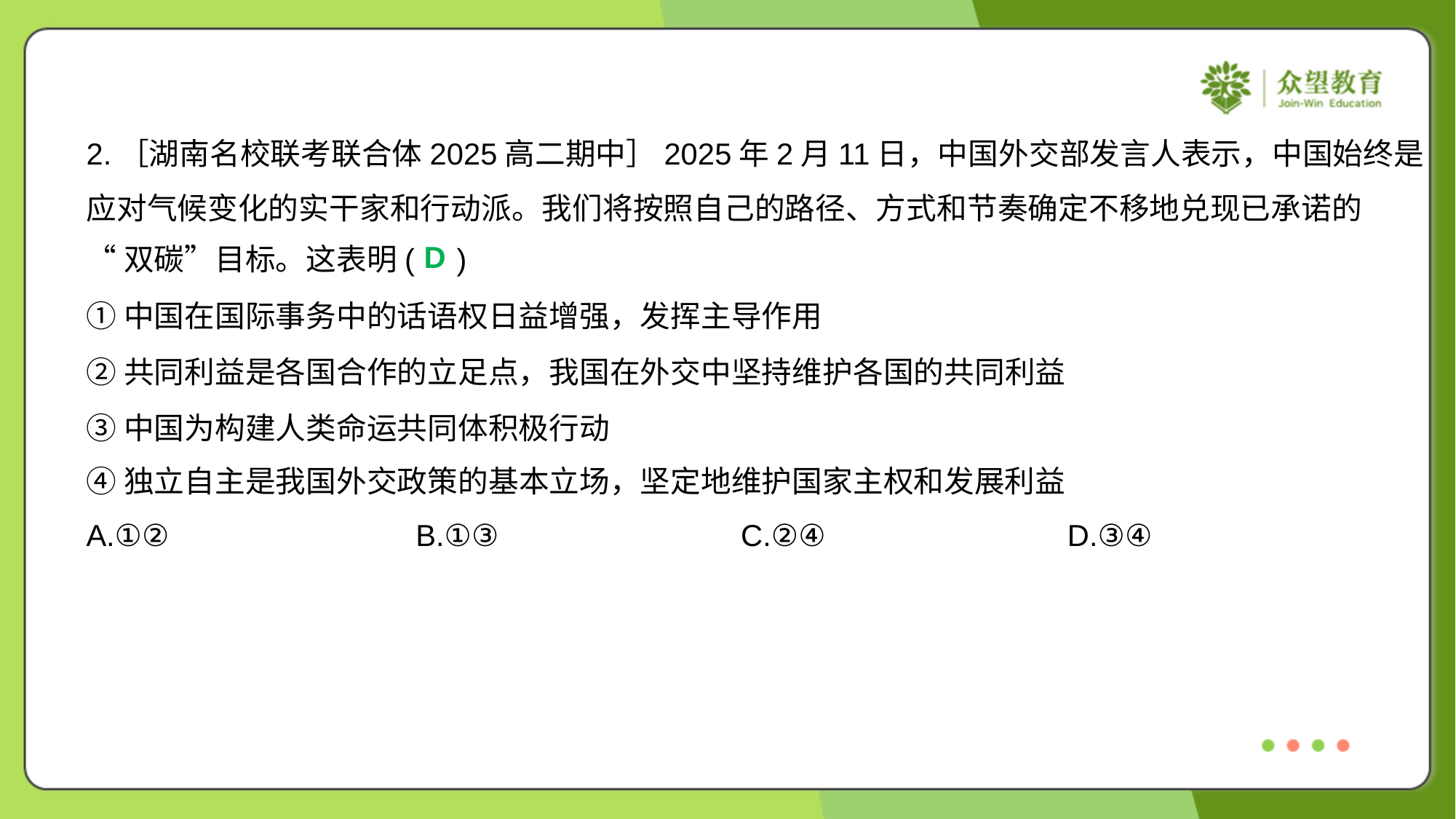

2.［湖南名校联考联合体2025高二期中］2025年2月11日，中国外交部发言人表示，中国始终是
应对气候变化的实干家和行动派。我们将按照自己的路径、方式和节奏确定不移地兑现已承诺的
“双碳”目标。这表明(     )
D
①中国在国际事务中的话语权日益增强，发挥主导作用
②共同利益是各国合作的立足点，我国在外交中坚持维护各国的共同利益
③中国为构建人类命运共同体积极行动
④独立自主是我国外交政策的基本立场，坚定地维护国家主权和发展利益
A.①②	B.①③	C.②④	D.③④